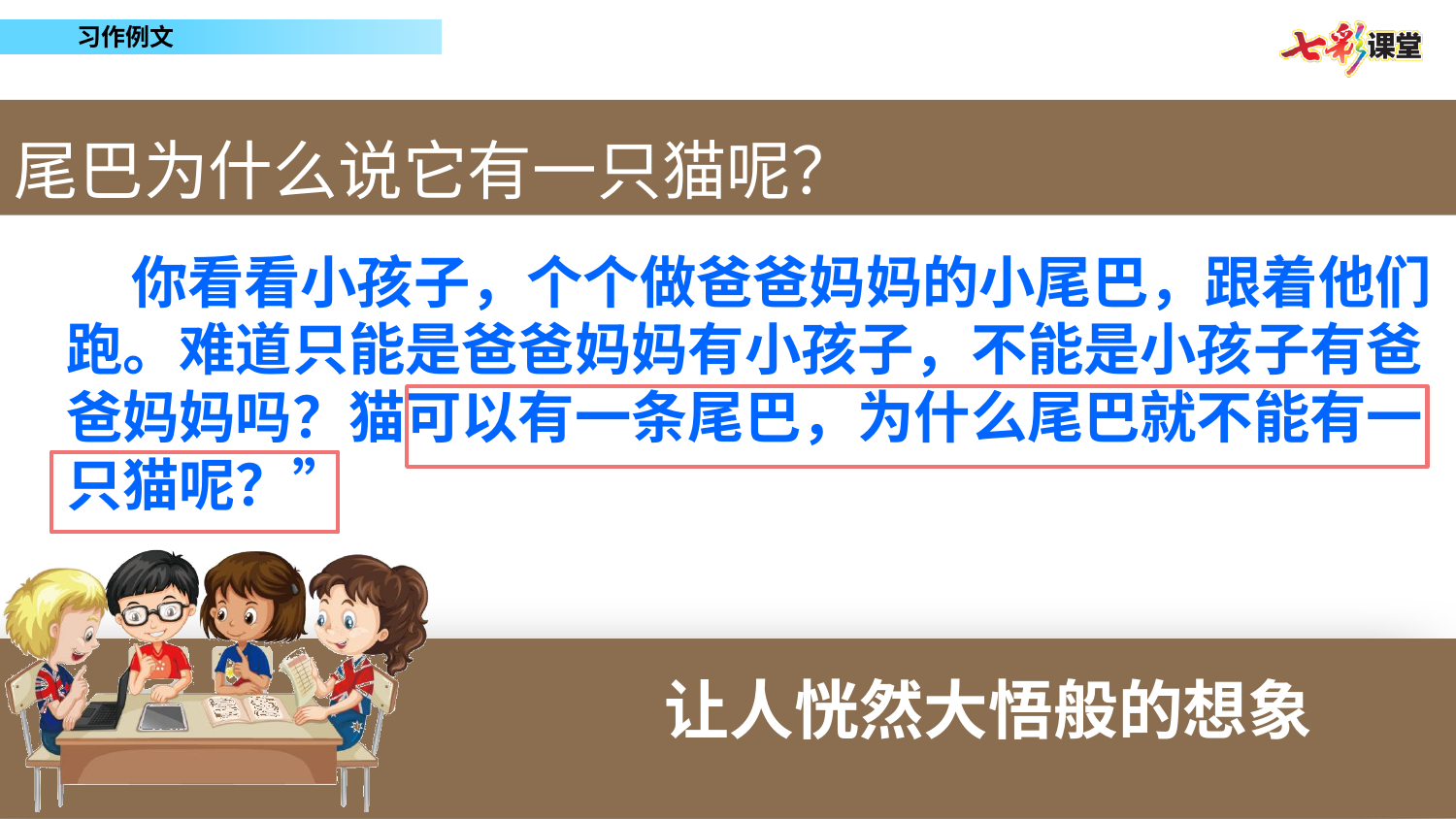

尾巴为什么说它有一只猫呢？
    你看看小孩子，个个做爸爸妈妈的小尾巴，跟着他们跑。难道只能是爸爸妈妈有小孩子，不能是小孩子有爸爸妈妈吗？猫可以有一条尾巴，为什么尾巴就不能有一只猫呢？”

让人恍然大悟般的想象